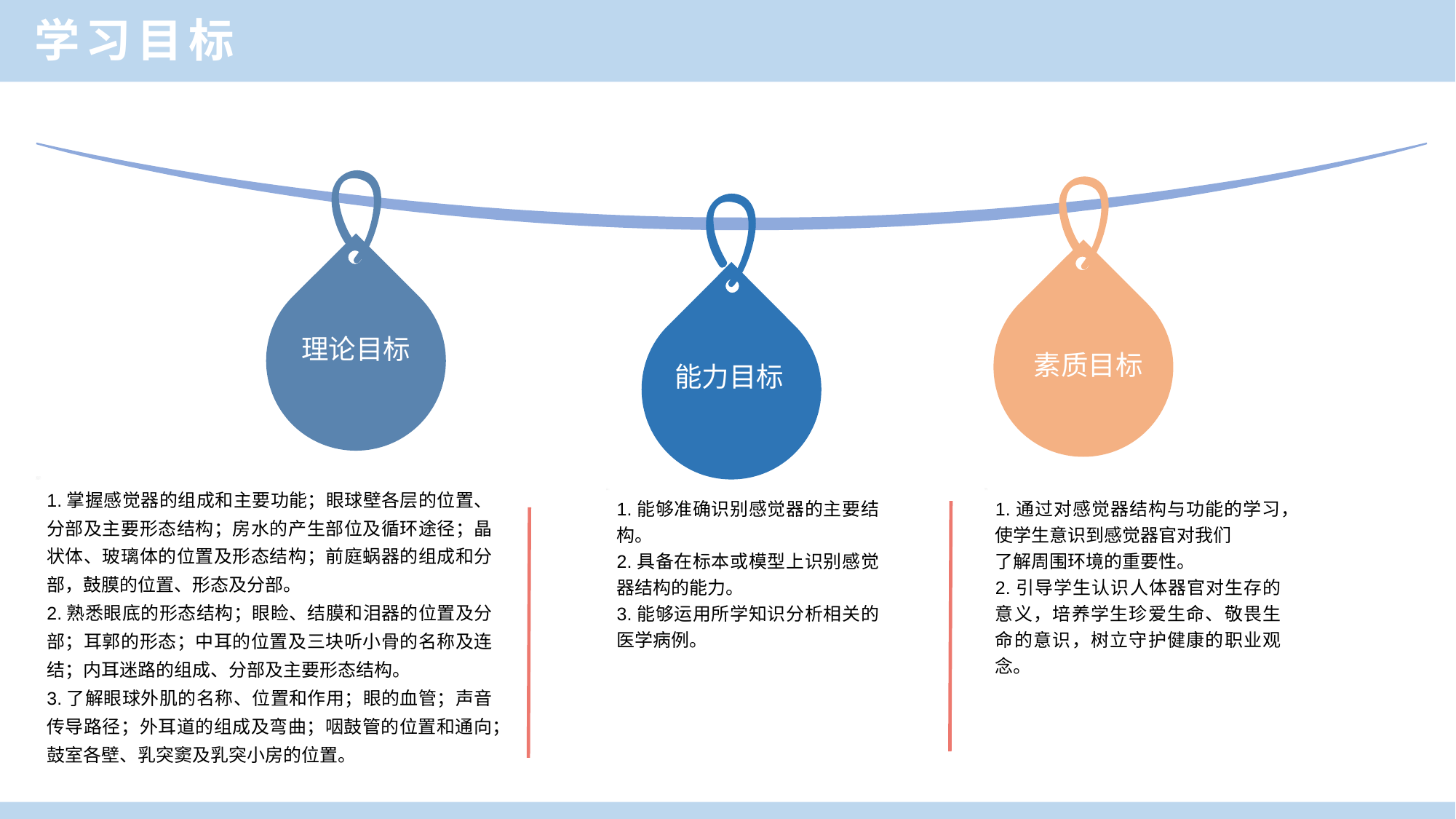

学习目标

理论目标

素质目标

能力目标
1.掌握感觉器的组成和主要功能；眼球壁各层的位置、分部及主要形态结构；房水的产生部位及循环途径；晶状体、玻璃体的位置及形态结构；前庭蜗器的组成和分部，鼓膜的位置、形态及分部。
2.熟悉眼底的形态结构；眼睑、结膜和泪器的位置及分部；耳郭的形态；中耳的位置及三块听小骨的名称及连结；内耳迷路的组成、分部及主要形态结构。
3.了解眼球外肌的名称、位置和作用；眼的血管；声音传导路径；外耳道的组成及弯曲；咽鼓管的位置和通向；鼓室各壁、乳突窦及乳突小房的位置。
1.能够准确识别感觉器的主要结构。
2.具备在标本或模型上识别感觉器结构的能力。
3.能够运用所学知识分析相关的医学病例。
1.通过对感觉器结构与功能的学习，使学生意识到感觉器官对我们
了解周围环境的重要性。
2.引导学生认识人体器官对生存的意义，培养学生珍爱生命、敬畏生命的意识，树立守护健康的职业观念。